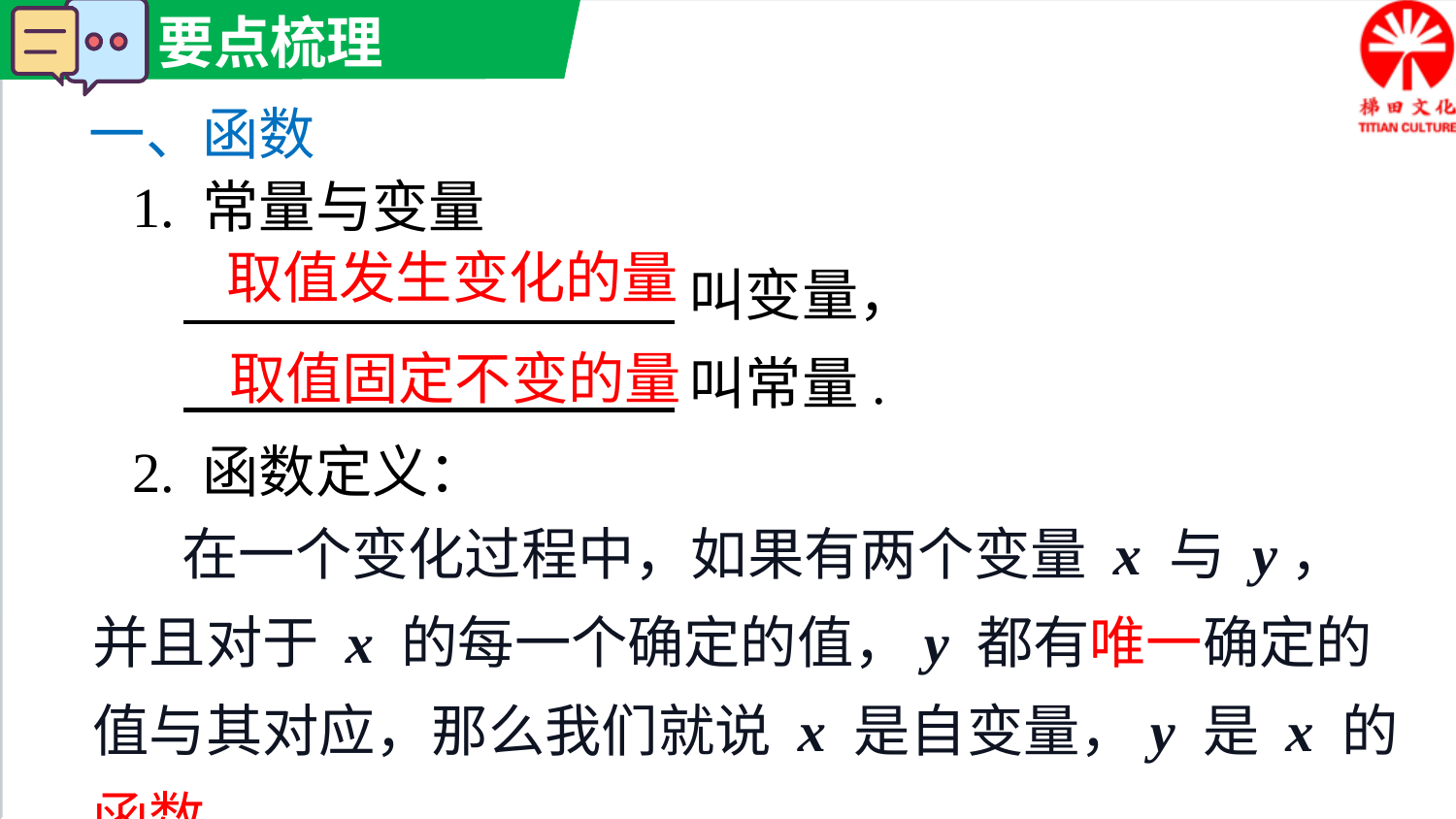

一、函数
1. 常量与变量
                                           叫变量，
                                           叫常量.
2. 函数定义：
取值发生变化的量
取值固定不变的量
      在一个变化过程中，如果有两个变量 x 与 y，并且对于 x 的每一个确定的值，y 都有唯一确定的值与其对应，那么我们就说 x 是自变量，y 是 x 的函数.